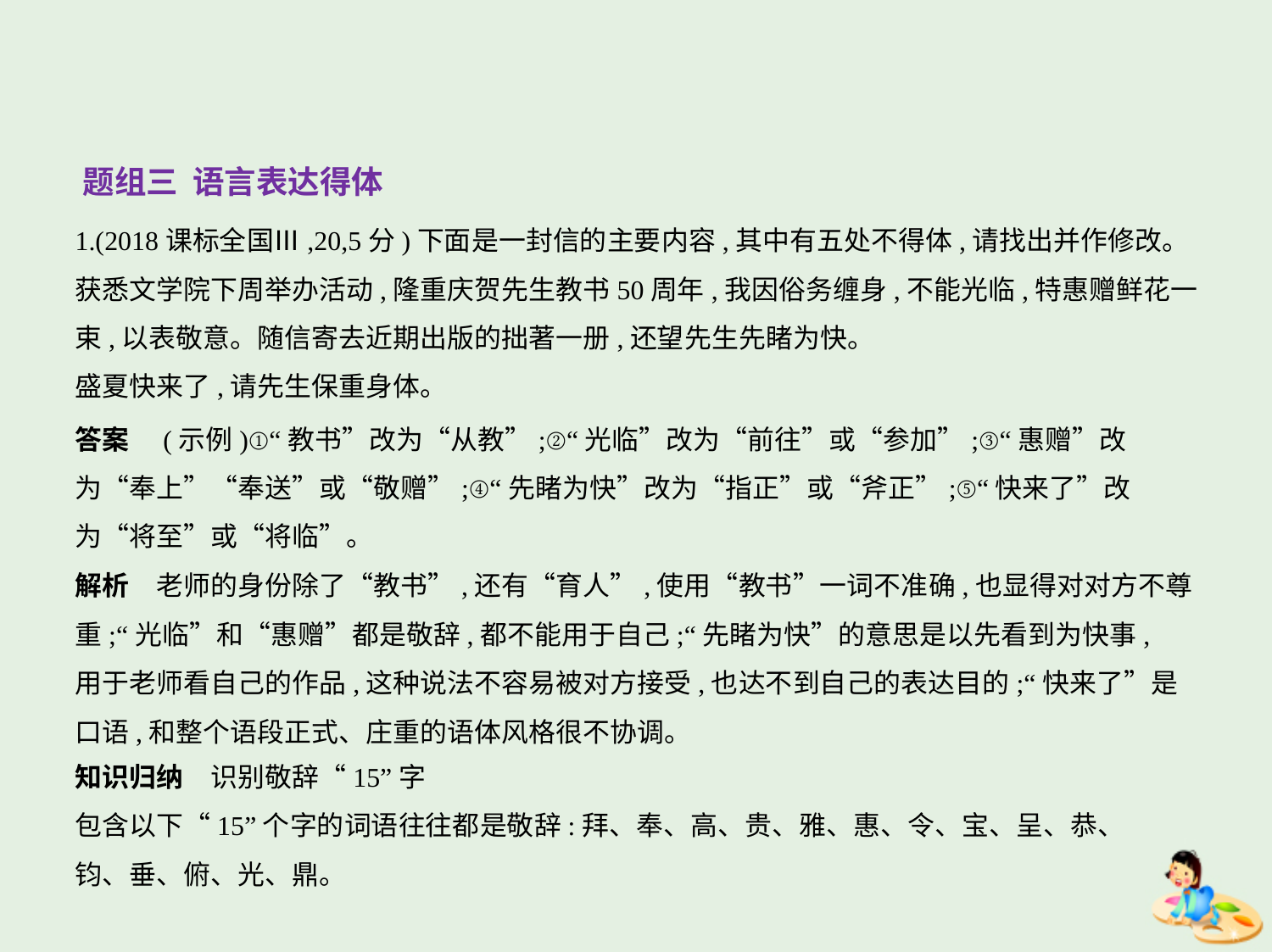

题组三  语言表达得体
1.(2018课标全国Ⅲ,20,5分)下面是一封信的主要内容,其中有五处不得体,请找出并作修改。
获悉文学院下周举办活动,隆重庆贺先生教书50周年,我因俗务缠身,不能光临,特惠赠鲜花一
束,以表敬意。随信寄去近期出版的拙著一册,还望先生先睹为快。
盛夏快来了,请先生保重身体。
答案　(示例)①“教书”改为“从教”;②“光临”改为“前往”或“参加”;③“惠赠”改
为“奉上”“奉送”或“敬赠”;④“先睹为快”改为“指正”或“斧正”;⑤“快来了”改
为“将至”或“将临”。
解析　老师的身份除了“教书”,还有“育人”,使用“教书”一词不准确,也显得对对方不尊
重;“光临”和“惠赠”都是敬辞,都不能用于自己;“先睹为快”的意思是以先看到为快事,
用于老师看自己的作品,这种说法不容易被对方接受,也达不到自己的表达目的;“快来了”是
口语,和整个语段正式、庄重的语体风格很不协调。
知识归纳　识别敬辞“15”字
包含以下“15”个字的词语往往都是敬辞:拜、奉、高、贵、雅、惠、令、宝、呈、恭、
钧、垂、俯、光、鼎。